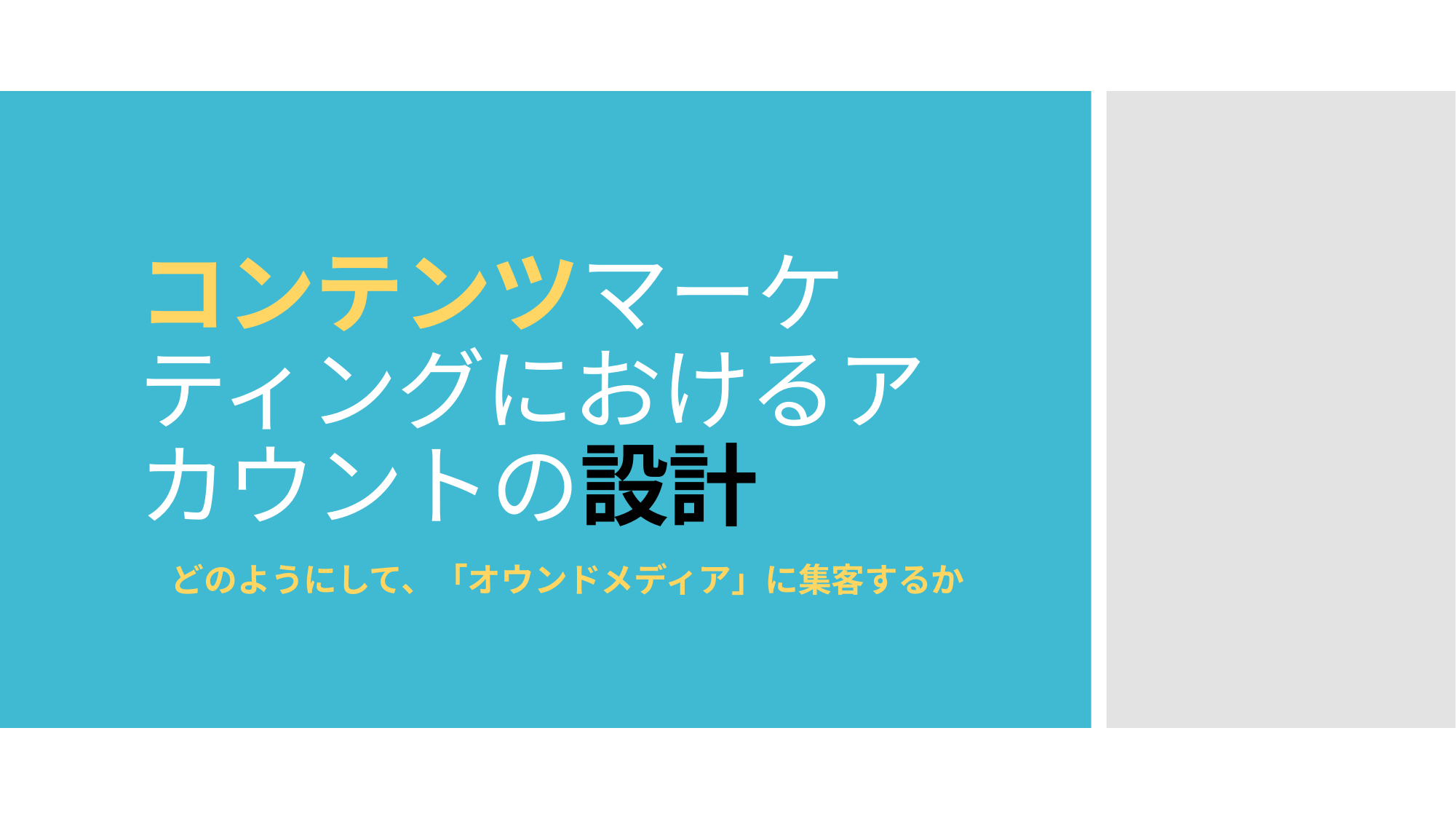

# コンテンツマーケティングにおけるアカウントの設計
どのようにして、「オウンドメディア」に集客するか